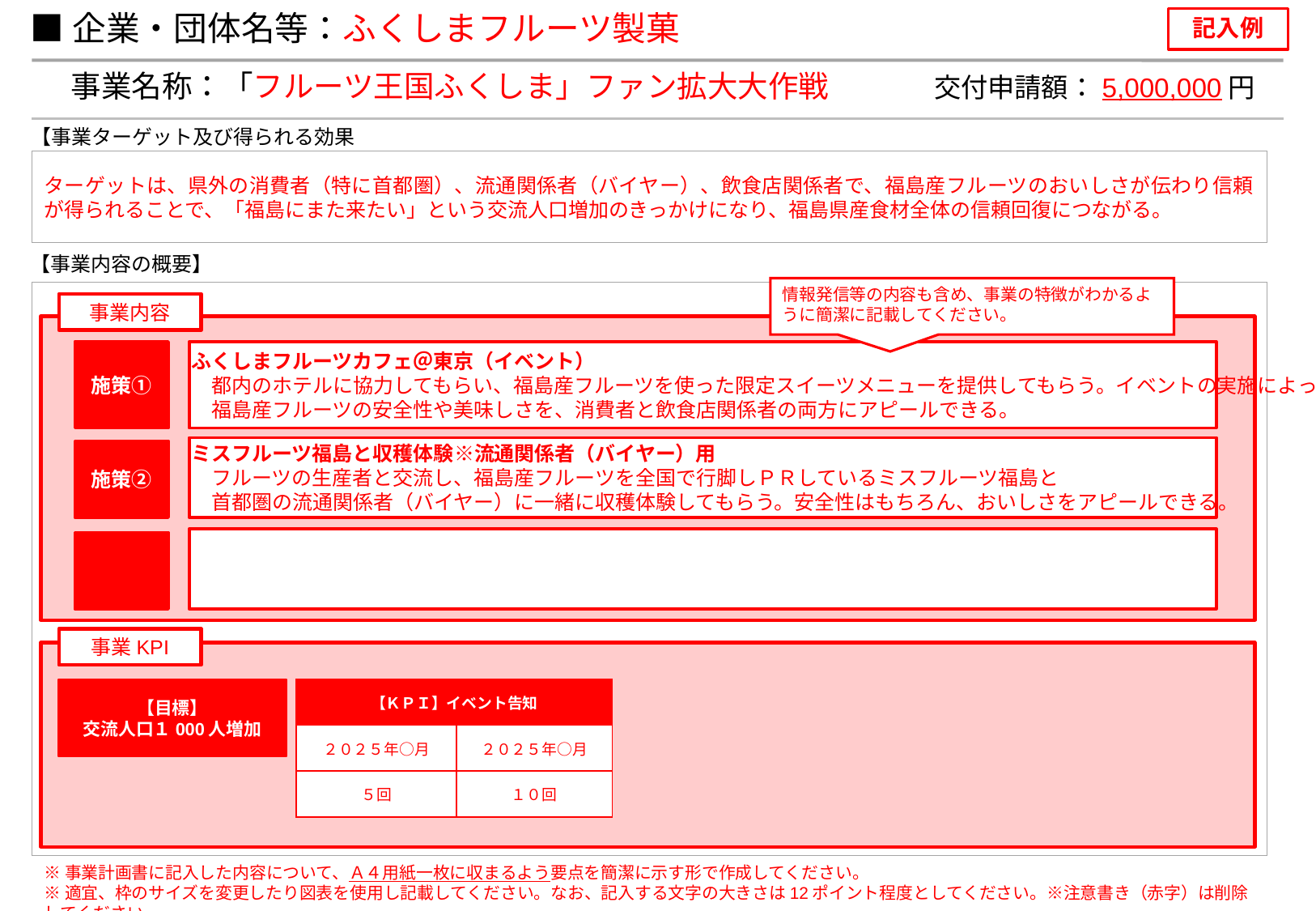

■企業・団体名等：ふくしまフルーツ製菓
記入例
事業名称：「フルーツ王国ふくしま」ファン拡大大作戦
交付申請額：5,000,000円
【事業ターゲット及び得られる効果
ターゲットは、県外の消費者（特に首都圏）、流通関係者（バイヤー）、飲食店関係者で、福島産フルーツのおいしさが伝わり信頼が得られることで、「福島にまた来たい」という交流人口増加のきっかけになり、福島県産食材全体の信頼回復につながる。
【事業内容の概要】
情報発信等の内容も含め、事業の特徴がわかるように簡潔に記載してください。

事業内容

施策①
ふくしまフルーツカフェ＠東京（イベント）
　都内のホテルに協力してもらい、福島産フルーツを使った限定スイーツメニューを提供してもらう。イベントの実施によって、
　福島産フルーツの安全性や美味しさを、消費者と飲食店関係者の両方にアピールできる。
ミスフルーツ福島と収穫体験※流通関係者（バイヤー）用
　フルーツの生産者と交流し、福島産フルーツを全国で行脚しＰＲしているミスフルーツ福島と
　首都圏の流通関係者（バイヤー）に一緒に収穫体験してもらう。安全性はもちろん、おいしさをアピールできる。
施策②

事業KPI

| 【ＫＰＩ】イベント告知 |  |
| --- | --- |
| ２０２５年○月 | ２０２５年○月 |
| ５回 | １０回 |
【目標】
交流人口１000人増加
※事業計画書に記入した内容について、Ａ４用紙一枚に収まるよう要点を簡潔に示す形で作成してください。
※適宜、枠のサイズを変更したり図表を使用し記載してください。なお、記入する文字の大きさは12ポイント程度としてください。※注意書き（赤字）は削除してください。